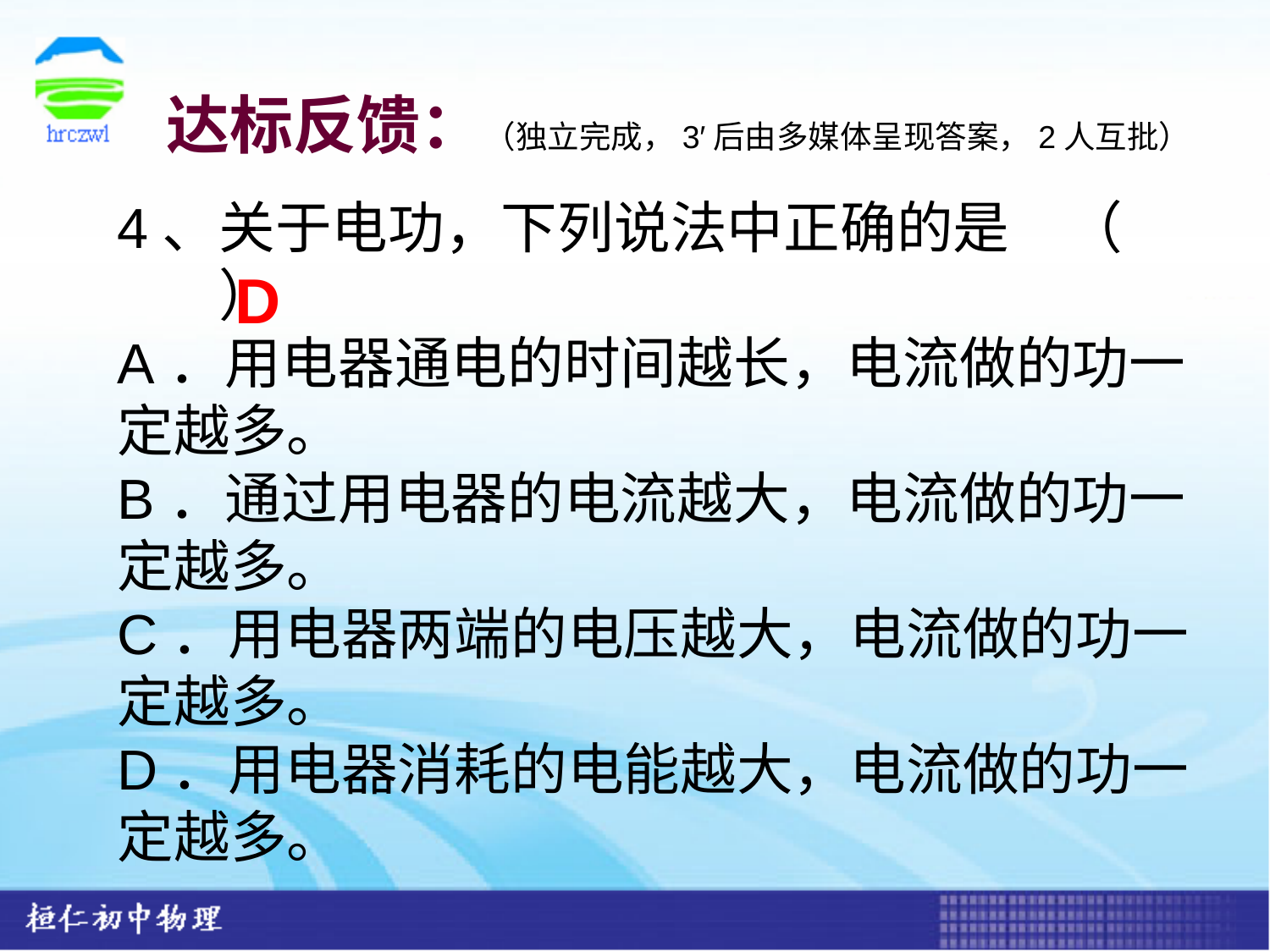

达标反馈：（独立完成，3′后由多媒体呈现答案，2人互批）
4、关于电功，下列说法中正确的是　（               ）
A．用电器通电的时间越长，电流做的功一定越多。
B．通过用电器的电流越大，电流做的功一定越多。
C．用电器两端的电压越大，电流做的功一定越多。
D．用电器消耗的电能越大，电流做的功一定越多。
D